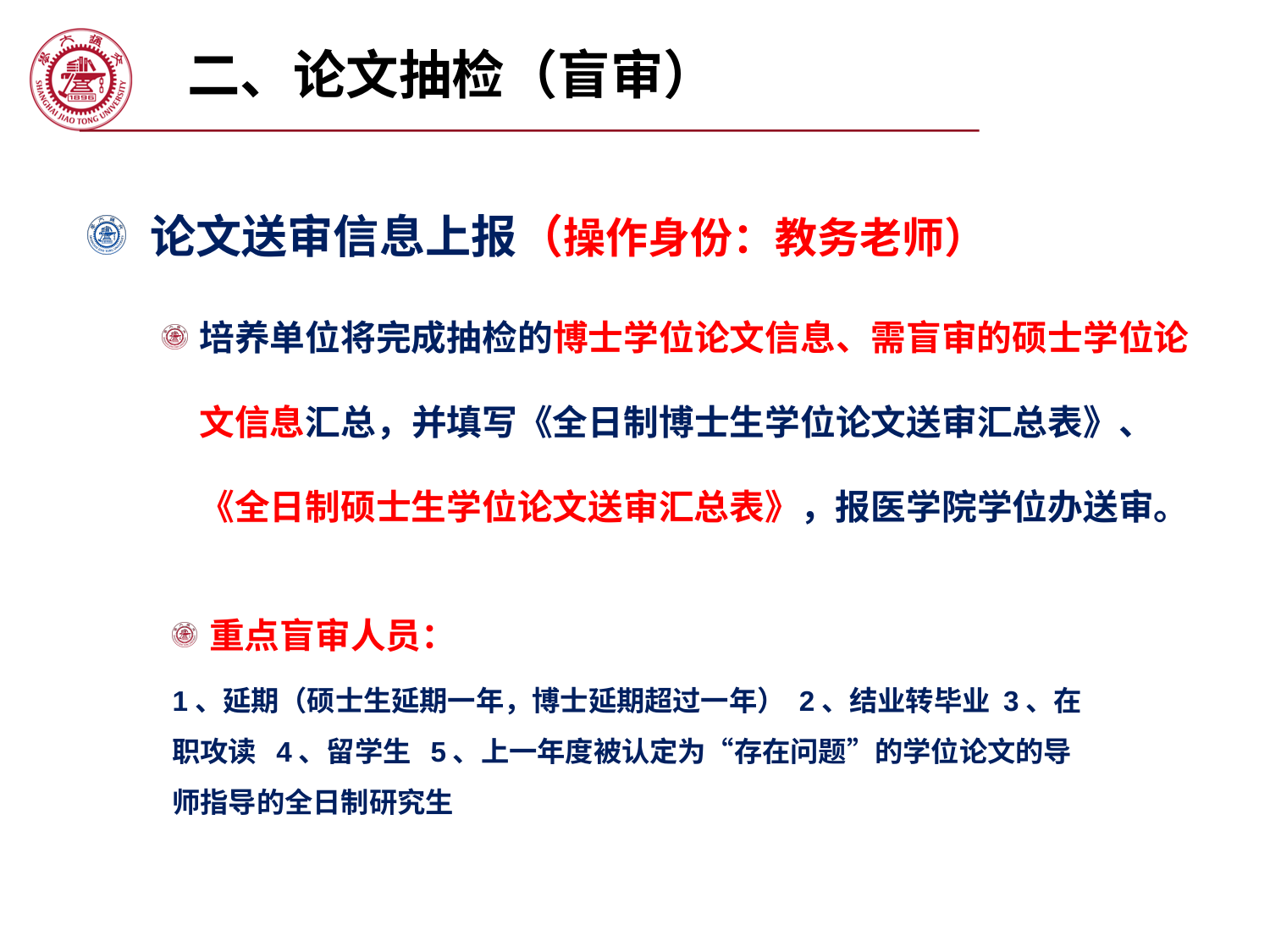

二、论文抽检（盲审）
论文送审信息上报（操作身份：教务老师）
培养单位将完成抽检的博士学位论文信息、需盲审的硕士学位论文信息汇总，并填写《全日制博士生学位论文送审汇总表》、《全日制硕士生学位论文送审汇总表》，报医学院学位办送审。
重点盲审人员：
1、延期（硕士生延期一年，博士延期超过一年） 2、结业转毕业 3、在职攻读  4、留学生  5、上一年度被认定为“存在问题”的学位论文的导师指导的全日制研究生